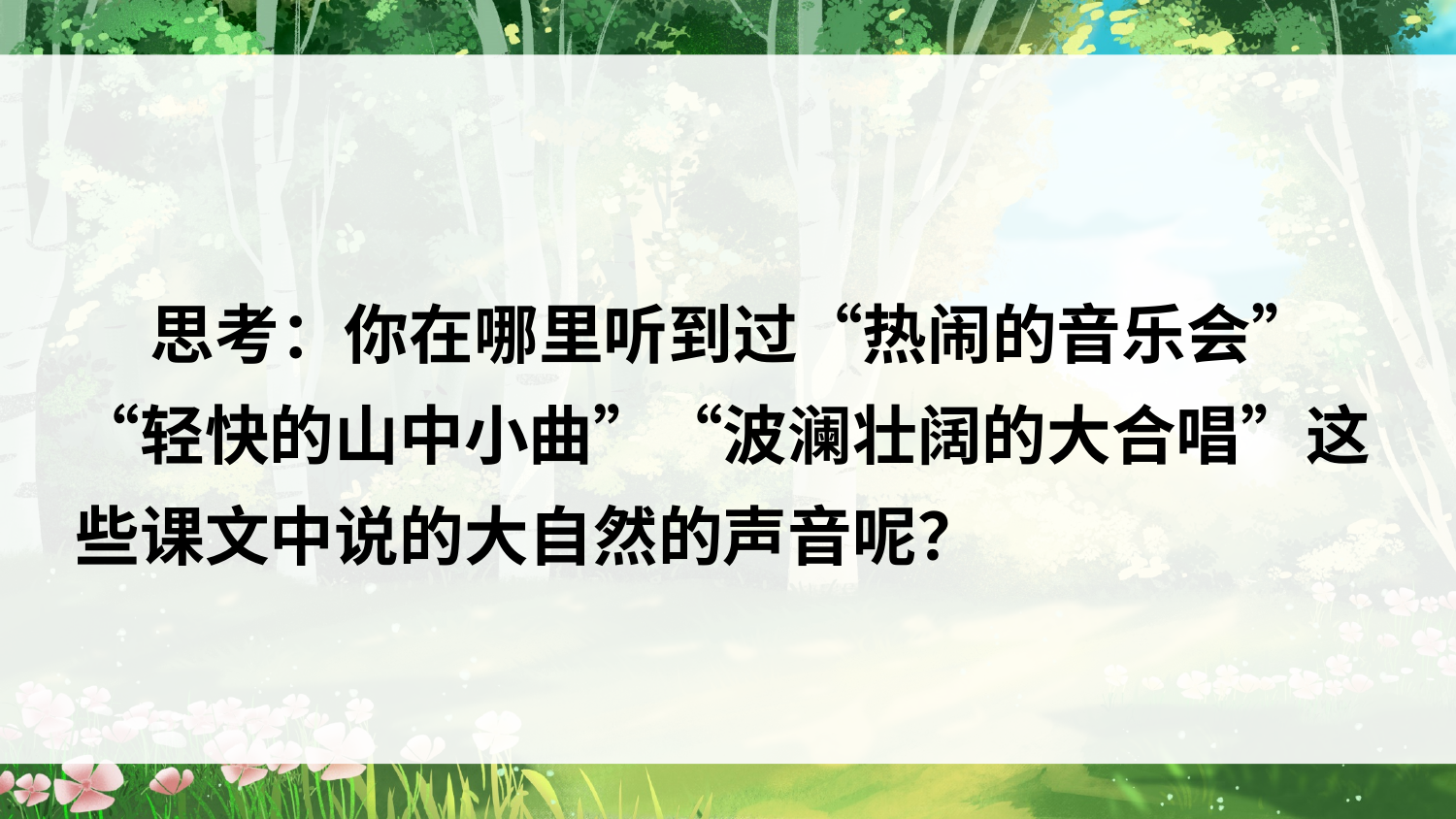

思考：你在哪里听到过“热闹的音乐会”“轻快的山中小曲”“波澜壮阔的大合唱”这些课文中说的大自然的声音呢？